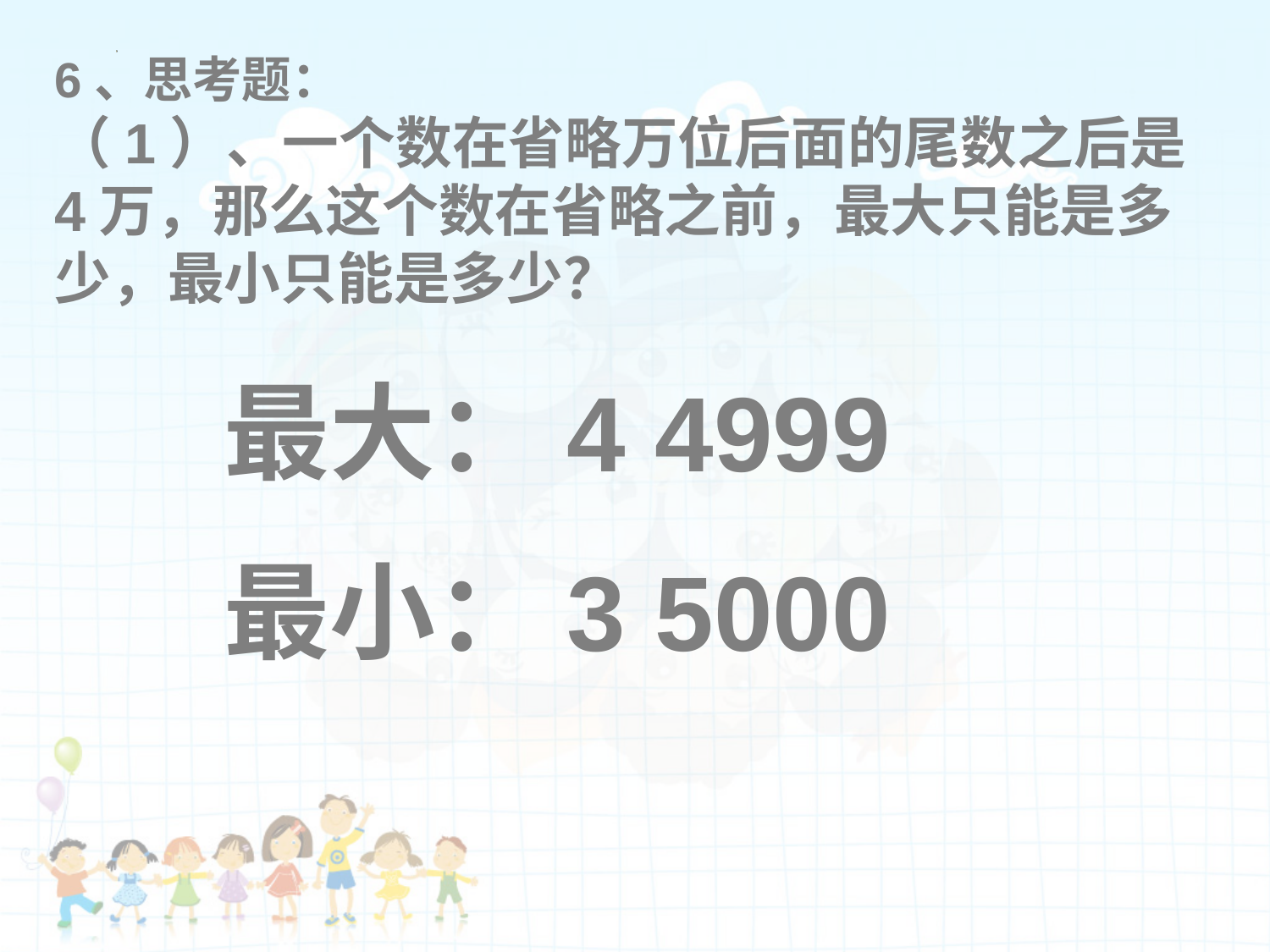

6、思考题：
（1）、一个数在省略万位后面的尾数之后是4万，那么这个数在省略之前，最大只能是多少，最小只能是多少？
最大：4 4999
最小：3 5000